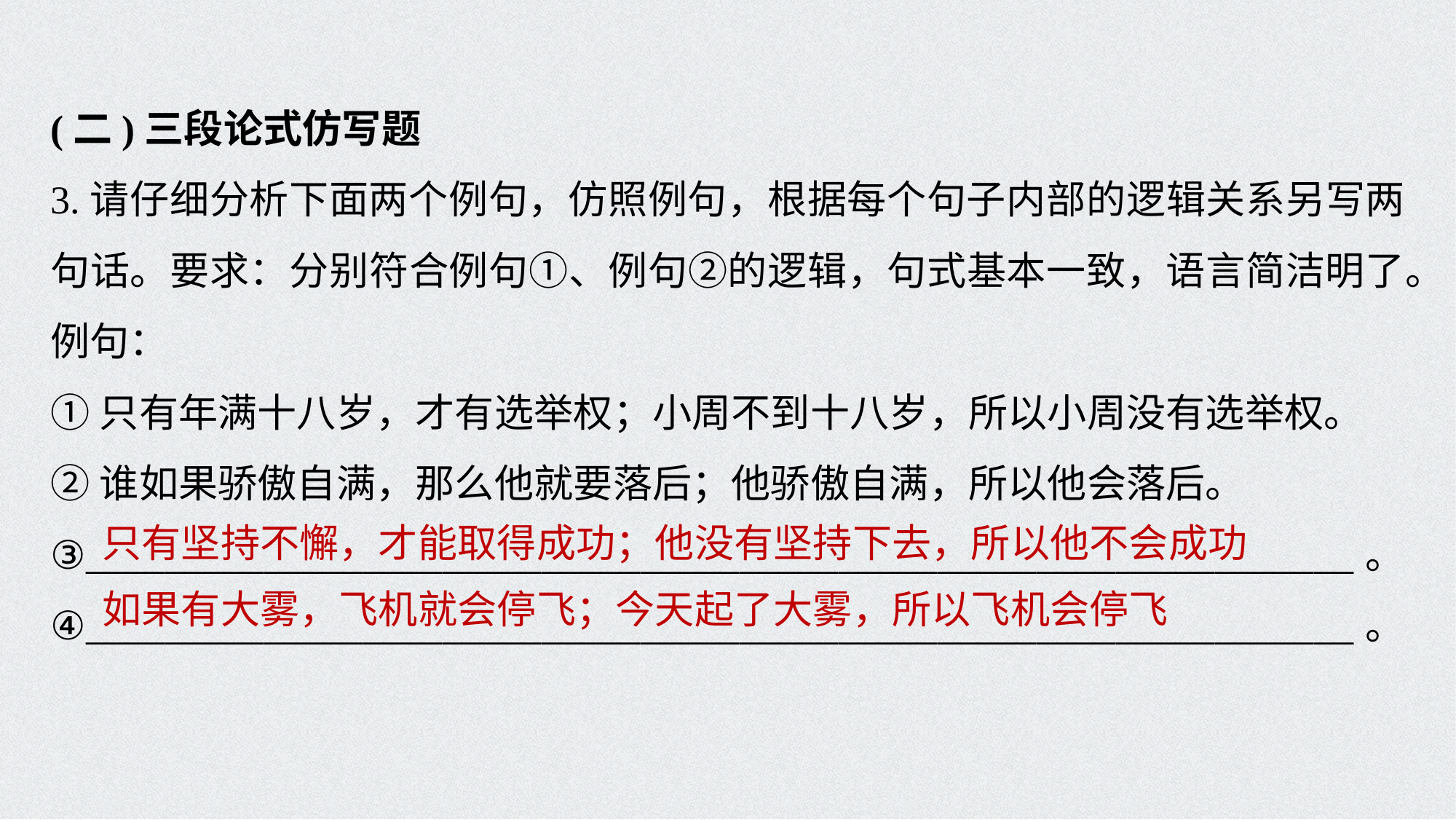

(二)三段论式仿写题
3.请仔细分析下面两个例句，仿照例句，根据每个句子内部的逻辑关系另写两句话。要求：分别符合例句①、例句②的逻辑，句式基本一致，语言简洁明了。
例句：
①只有年满十八岁，才有选举权；小周不到十八岁，所以小周没有选举权。
②谁如果骄傲自满，那么他就要落后；他骄傲自满，所以他会落后。
③________________________________________________________________。
④________________________________________________________________。
只有坚持不懈，才能取得成功；他没有坚持下去，所以他不会成功
如果有大雾，飞机就会停飞；今天起了大雾，所以飞机会停飞